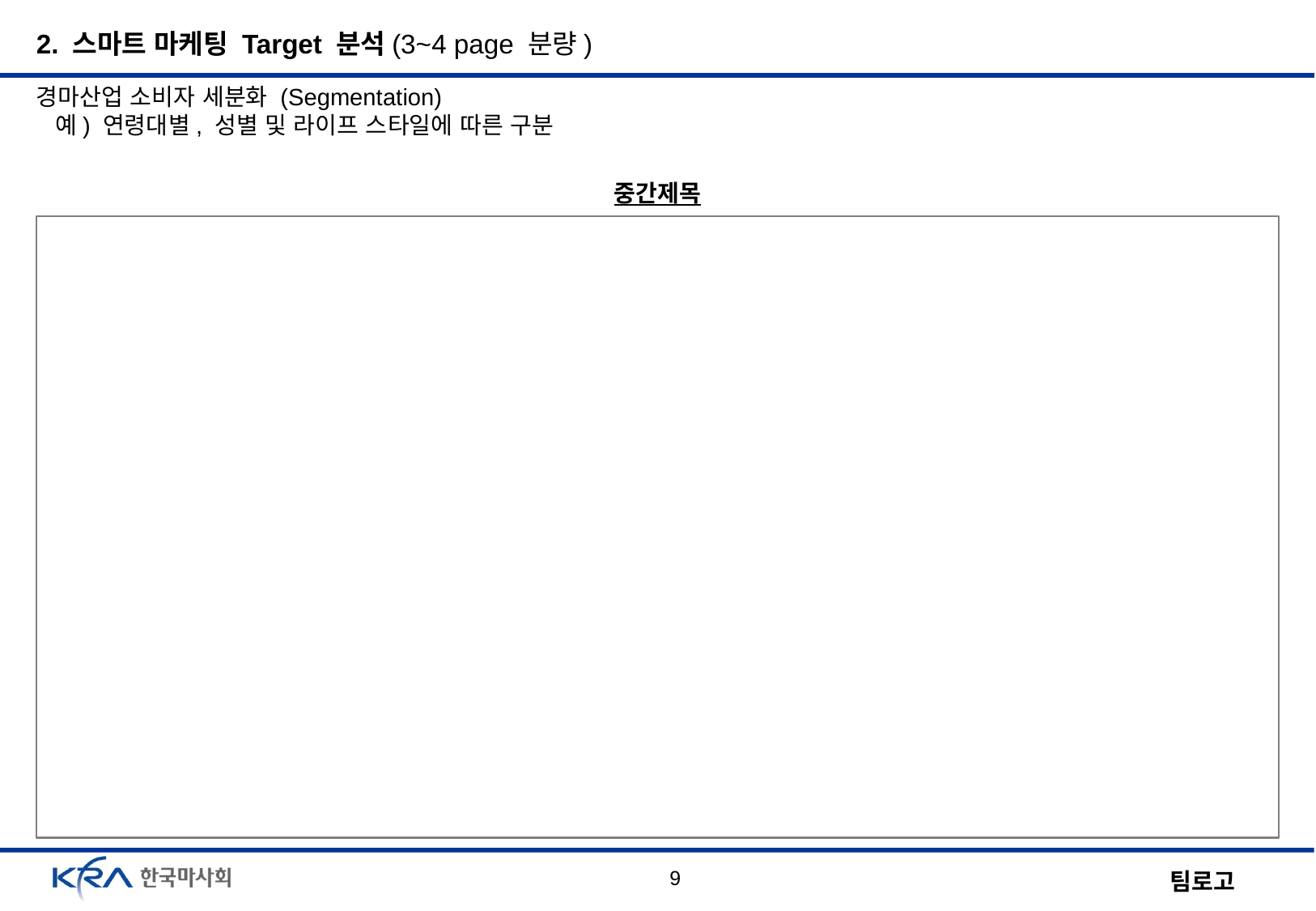

2. 스마트 마케팅 Target 분석(3~4 page 분량)
경마산업 소비자 세분화 (Segmentation)
  예) 연령대별, 성별 및 라이프 스타일에 따른 구분
중간제목

9